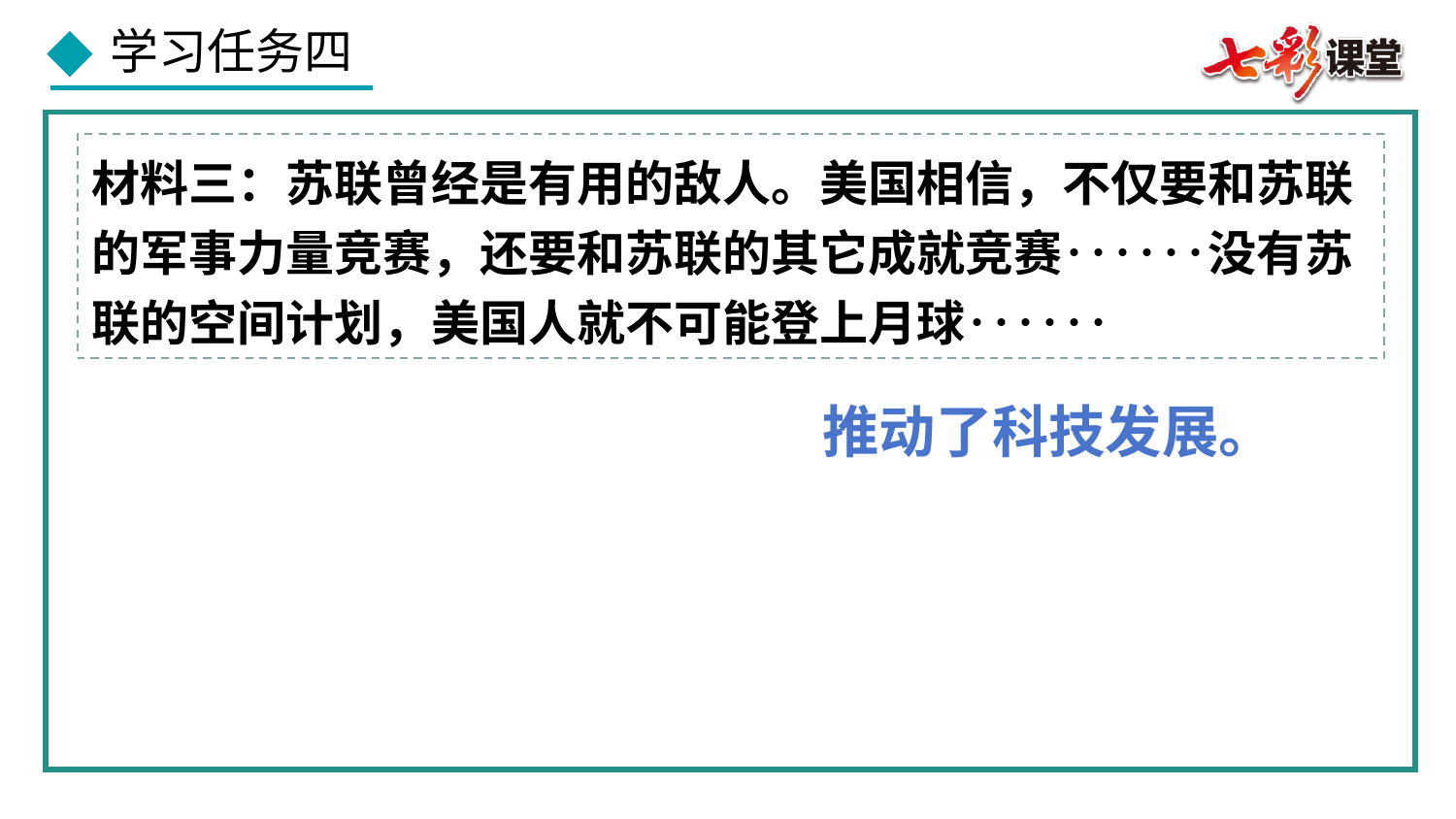

材料三：苏联曾经是有用的敌人。美国相信，不仅要和苏联的军事力量竞赛，还要和苏联的其它成就竞赛‥‥‥没有苏联的空间计划，美国人就不可能登上月球‥‥‥
推动了科技发展。